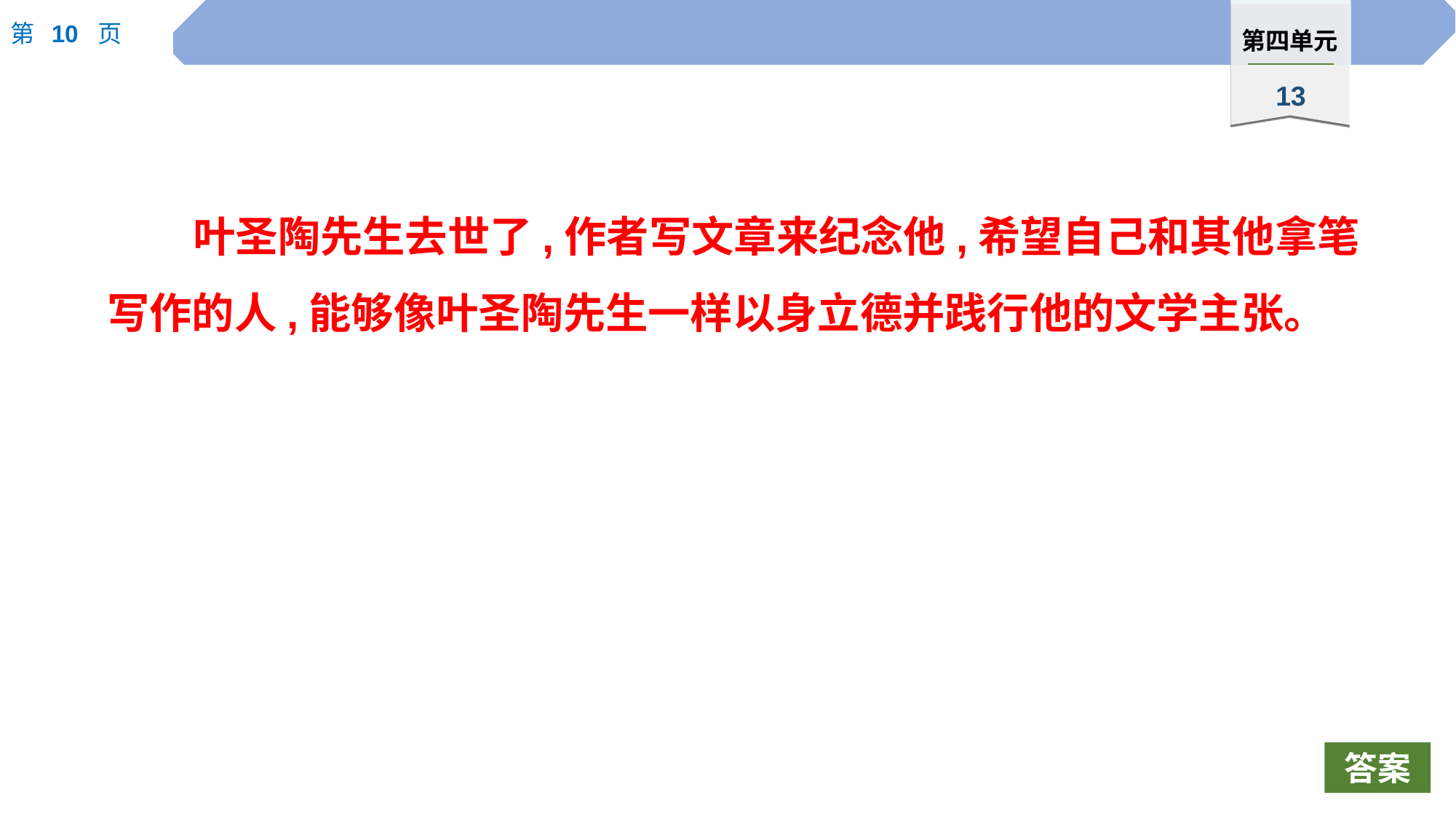

叶圣陶先生去世了,作者写文章来纪念他,希望自己和其他拿笔写作的人,能够像叶圣陶先生一样以身立德并践行他的文学主张。
答案